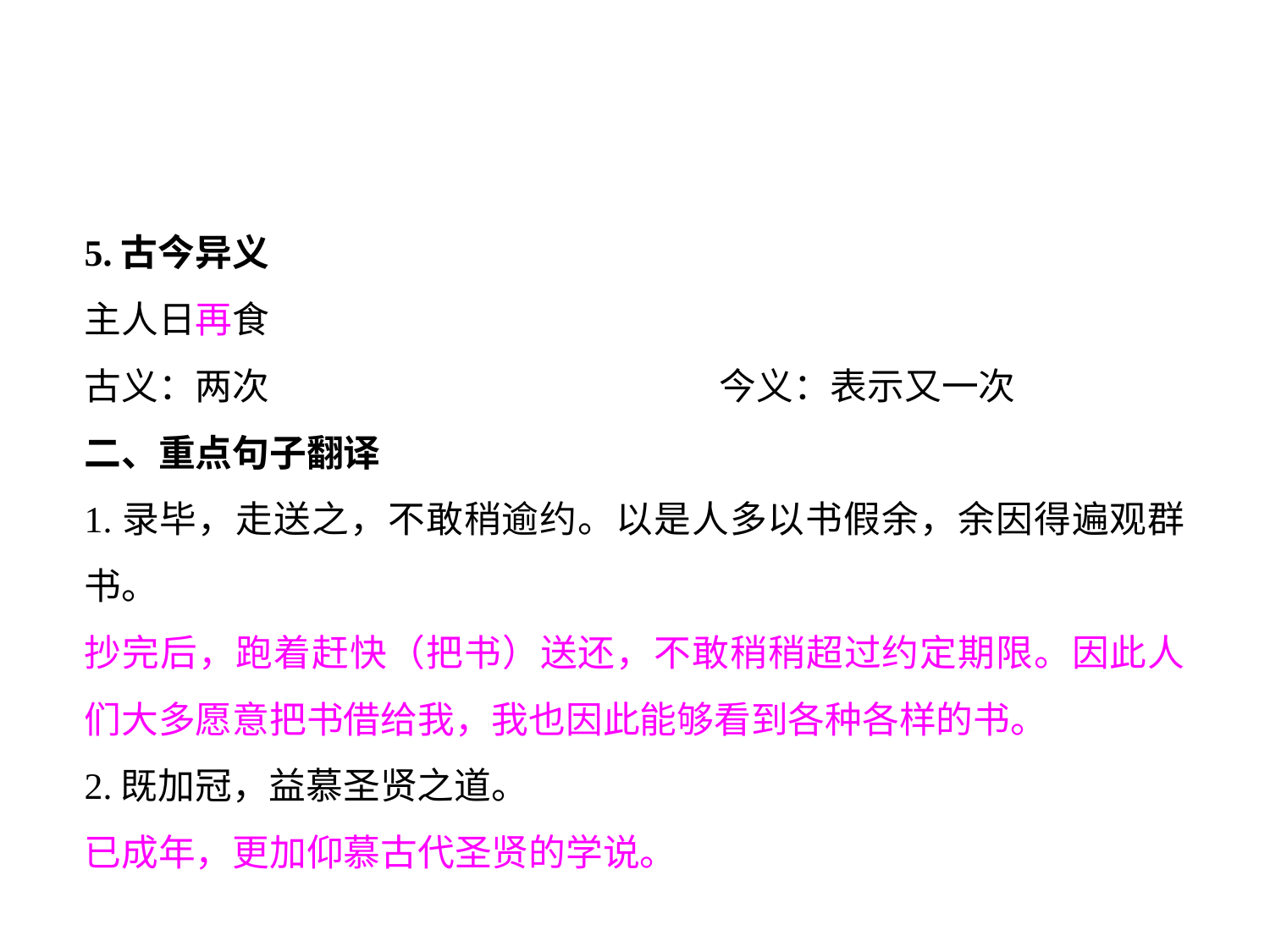

5.古今异义
主人日再食
古义：两次				今义：表示又一次
二、重点句子翻译
1.录毕，走送之，不敢稍逾约。以是人多以书假余，余因得遍观群书。
抄完后，跑着赶快（把书）送还，不敢稍稍超过约定期限。因此人们大多愿意把书借给我，我也因此能够看到各种各样的书。
2.既加冠，益慕圣贤之道。
已成年，更加仰慕古代圣贤的学说。